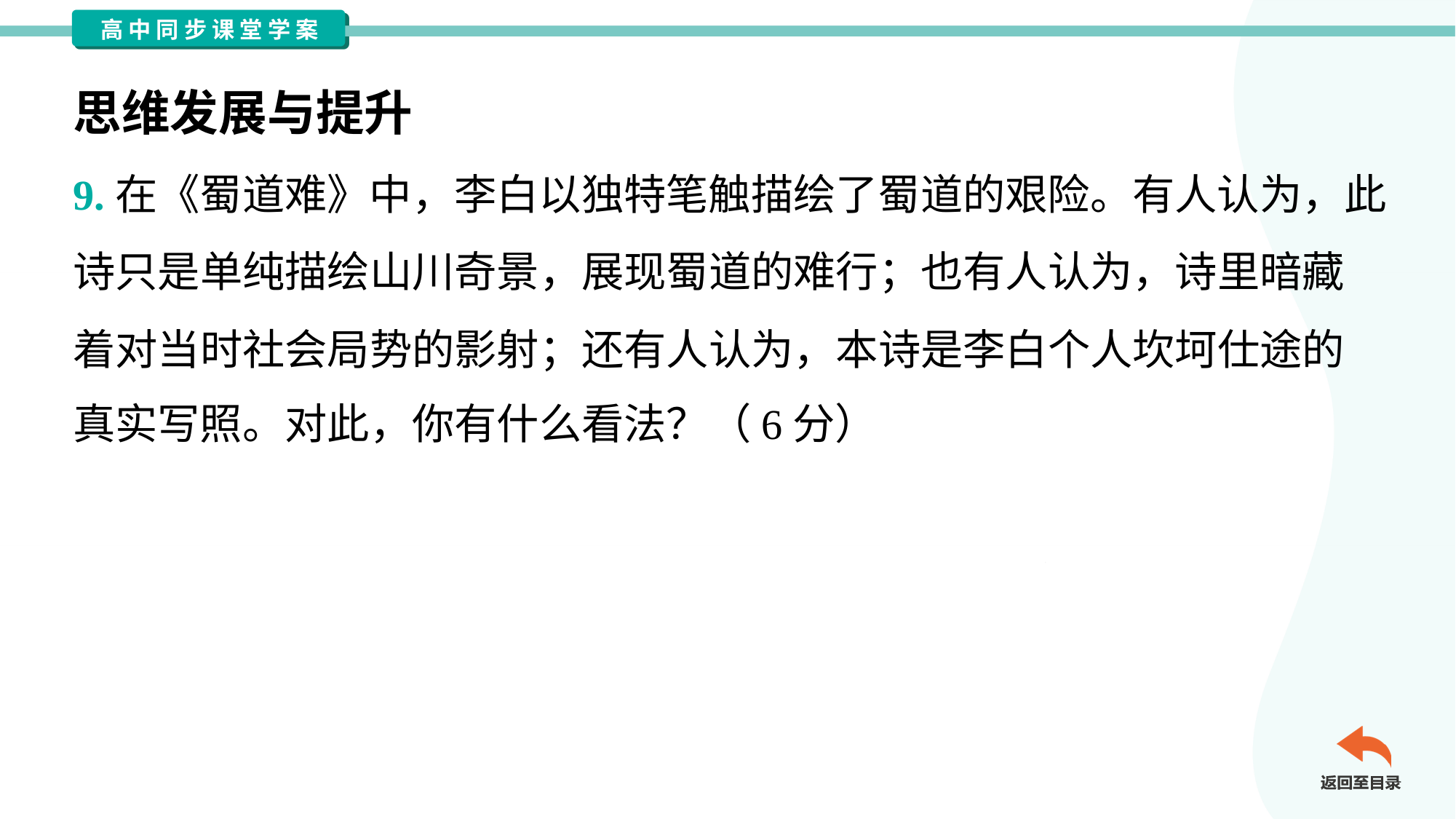

思维发展与提升
9.在《蜀道难》中，李白以独特笔触描绘了蜀道的艰险。有人认为，此
诗只是单纯描绘山川奇景，展现蜀道的难行；也有人认为，诗里暗藏
着对当时社会局势的影射；还有人认为，本诗是李白个人坎坷仕途的
真实写照。对此，你有什么看法？（6分）